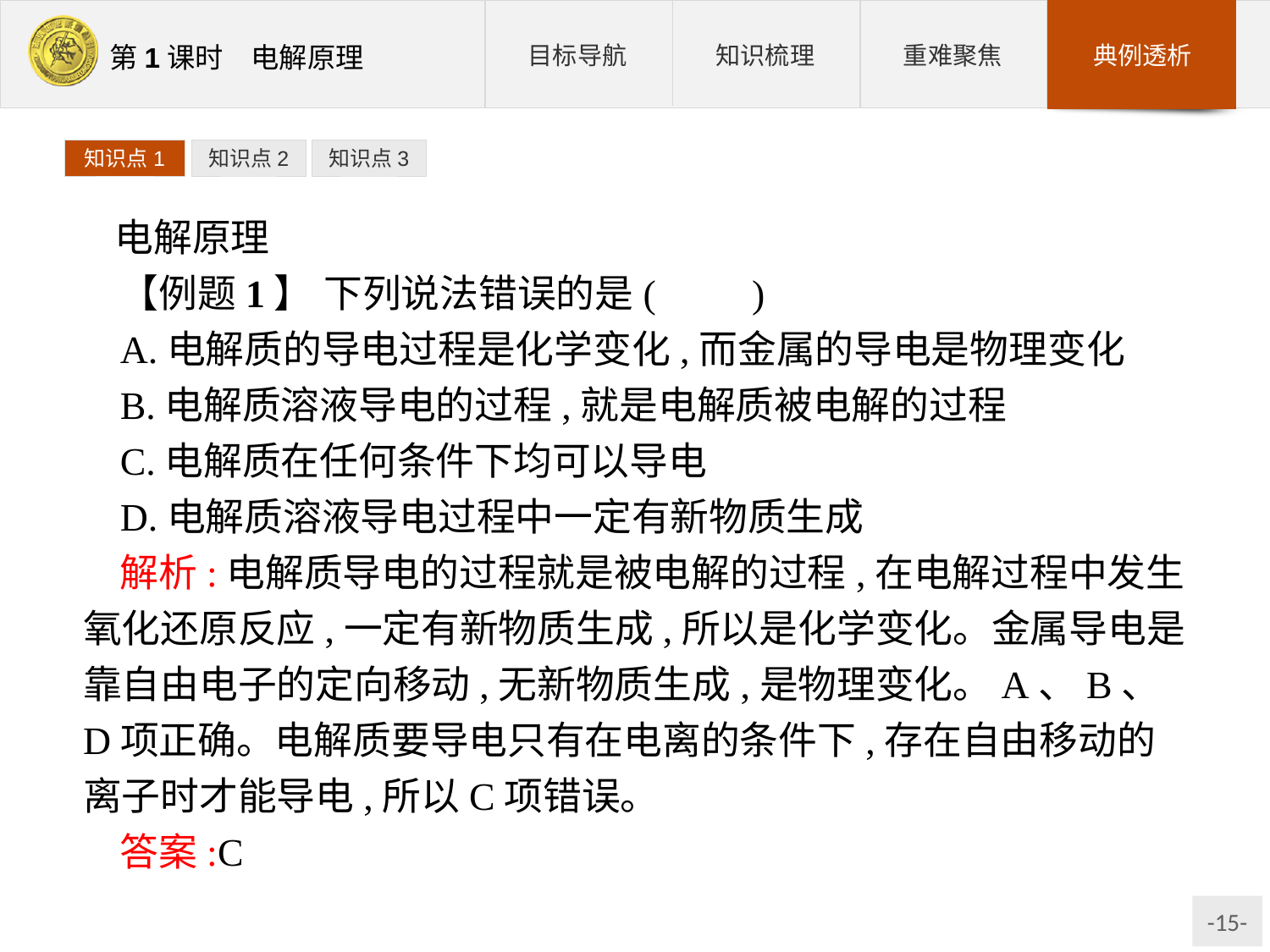

知识点1
知识点2
知识点3
电解原理
【例题1】 下列说法错误的是(　　)
A.电解质的导电过程是化学变化,而金属的导电是物理变化
B.电解质溶液导电的过程,就是电解质被电解的过程
C.电解质在任何条件下均可以导电
D.电解质溶液导电过程中一定有新物质生成
解析:电解质导电的过程就是被电解的过程,在电解过程中发生氧化还原反应,一定有新物质生成,所以是化学变化。金属导电是靠自由电子的定向移动,无新物质生成,是物理变化。A、B、D项正确。电解质要导电只有在电离的条件下,存在自由移动的离子时才能导电,所以C项错误。
答案:C